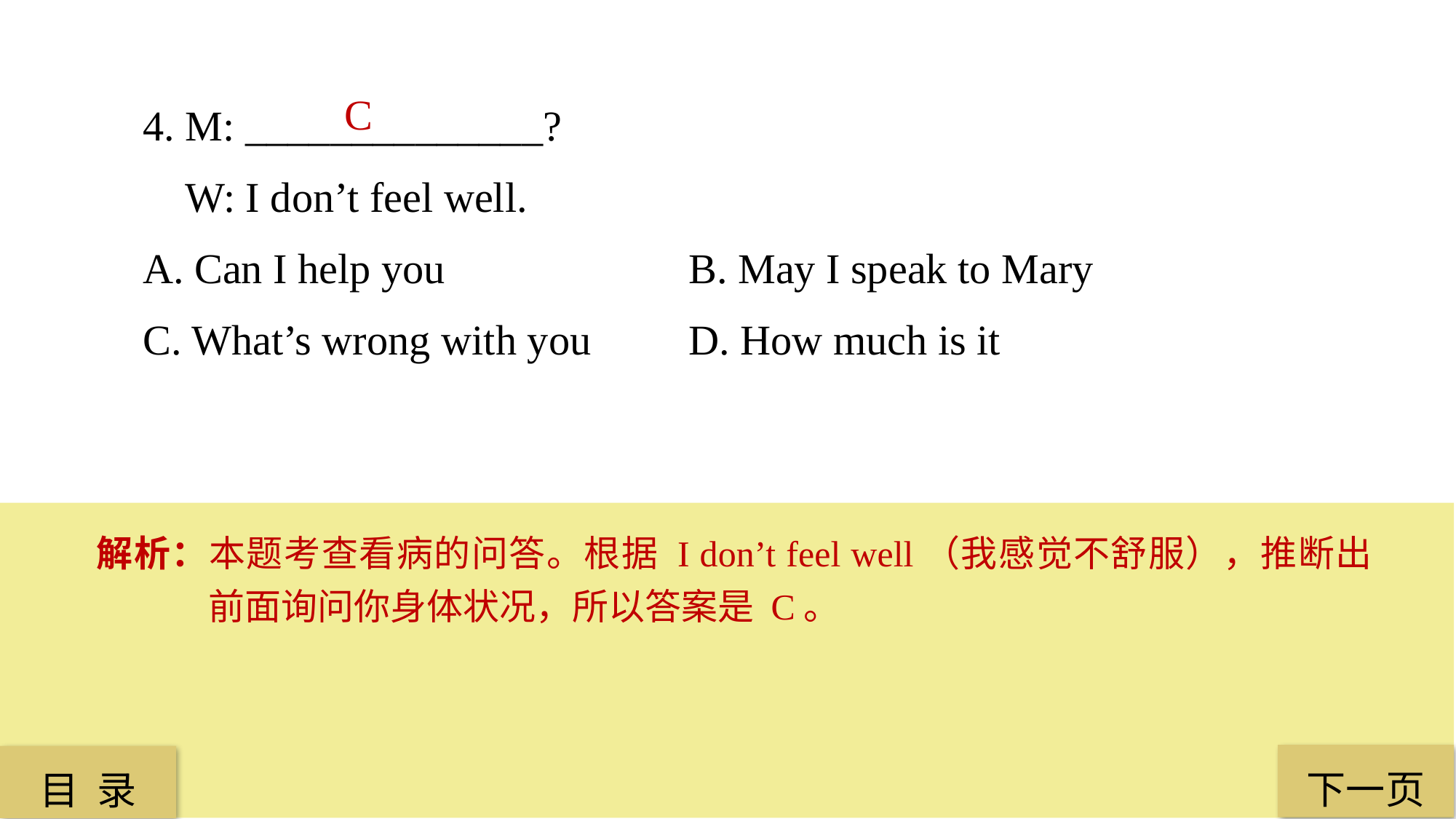

4. M: ______________?
    W: I don’t feel well.
A. Can I help you 			B. May I speak to Mary
C. What’s wrong with you 	D. How much is it
C
解析：本题考查看病的问答。根据 I don’t feel well（我感觉不舒服），推断出前面询问你身体状况，所以答案是 C。